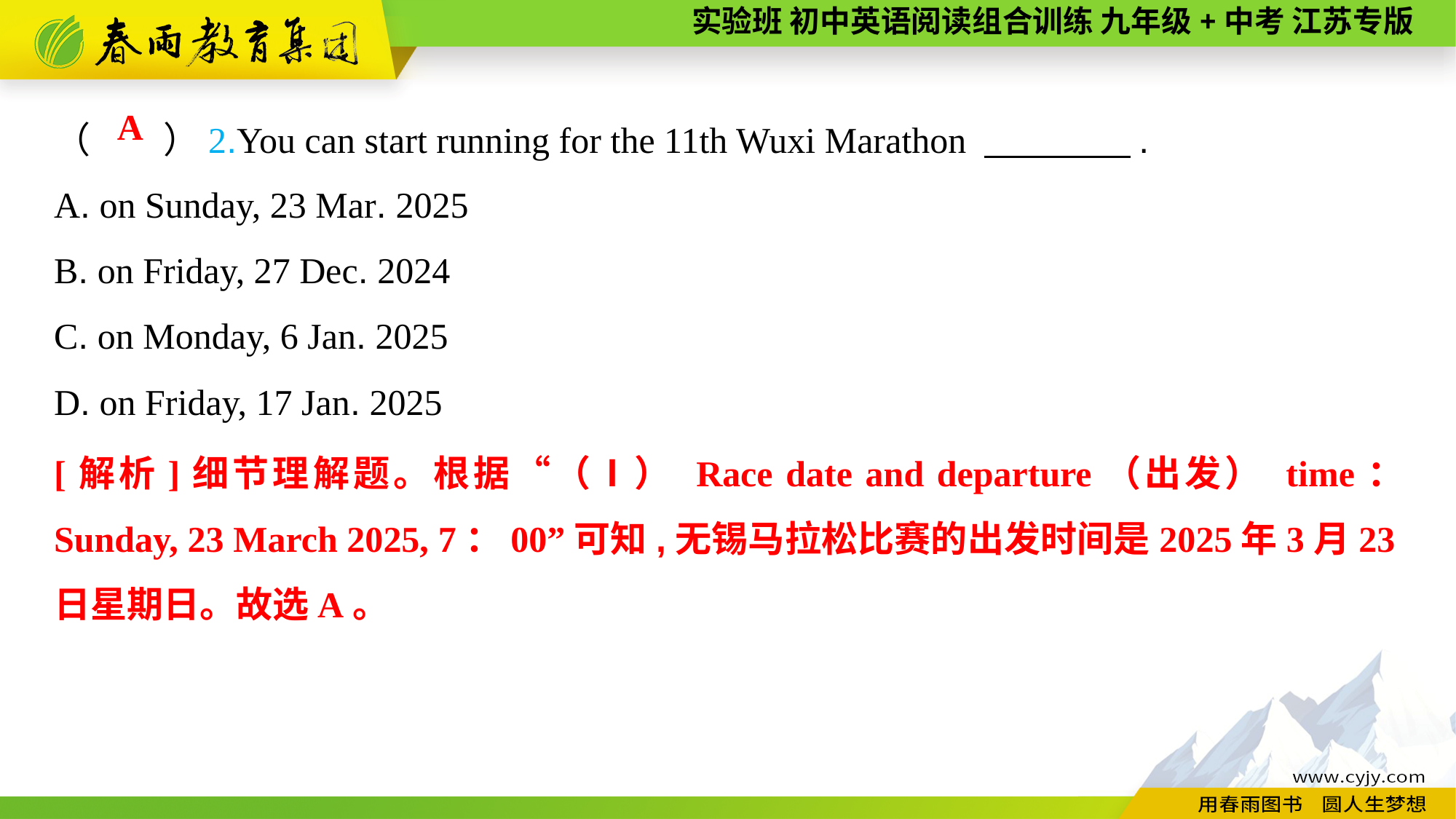

（　　）2.You can start running for the 11th Wuxi Marathon 　　　　.
A. on Sunday, 23 Mar. 2025
B. on Friday, 27 Dec. 2024
C. on Monday, 6 Jan. 2025
D. on Friday, 17 Jan. 2025
 A
[解析]细节理解题。根据“（Ⅰ） Race date and departure（出发） time： Sunday, 23 March 2025, 7：00”可知,无锡马拉松比赛的出发时间是2025年3月23日星期日。故选A。